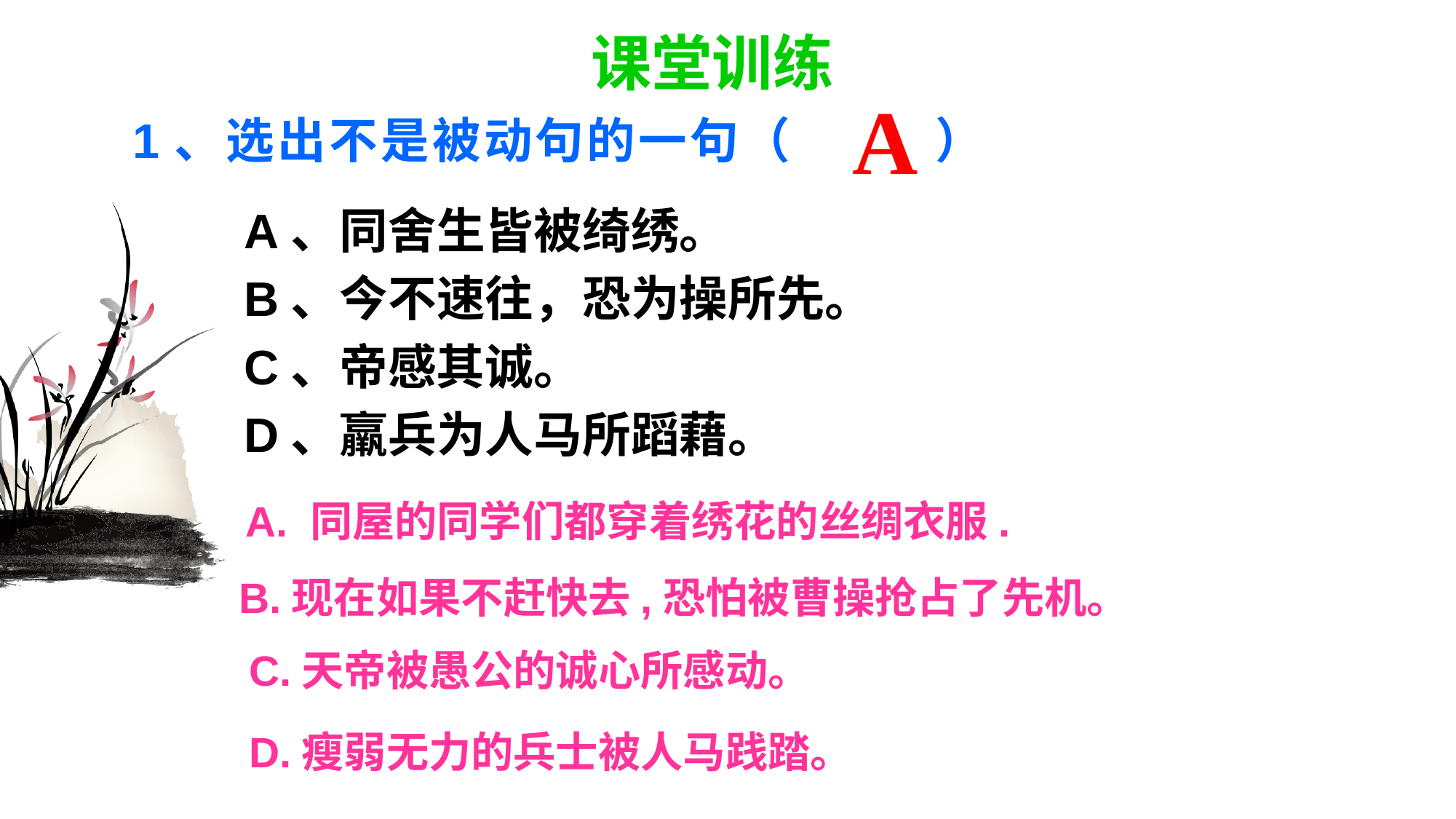

课堂训练
A
# 1、选出不是被动句的一句（          ）
  A、同舍生皆被绮绣。
  B、今不速往，恐为操所先。
  C、帝感其诚。
  D、羸兵为人马所蹈藉。
 A. 同屋的同学们都穿着绣花的丝绸衣服.
B.现在如果不赶快去,恐怕被曹操抢占了先机。
C.天帝被愚公的诚心所感动。
D.瘦弱无力的兵士被人马践踏。